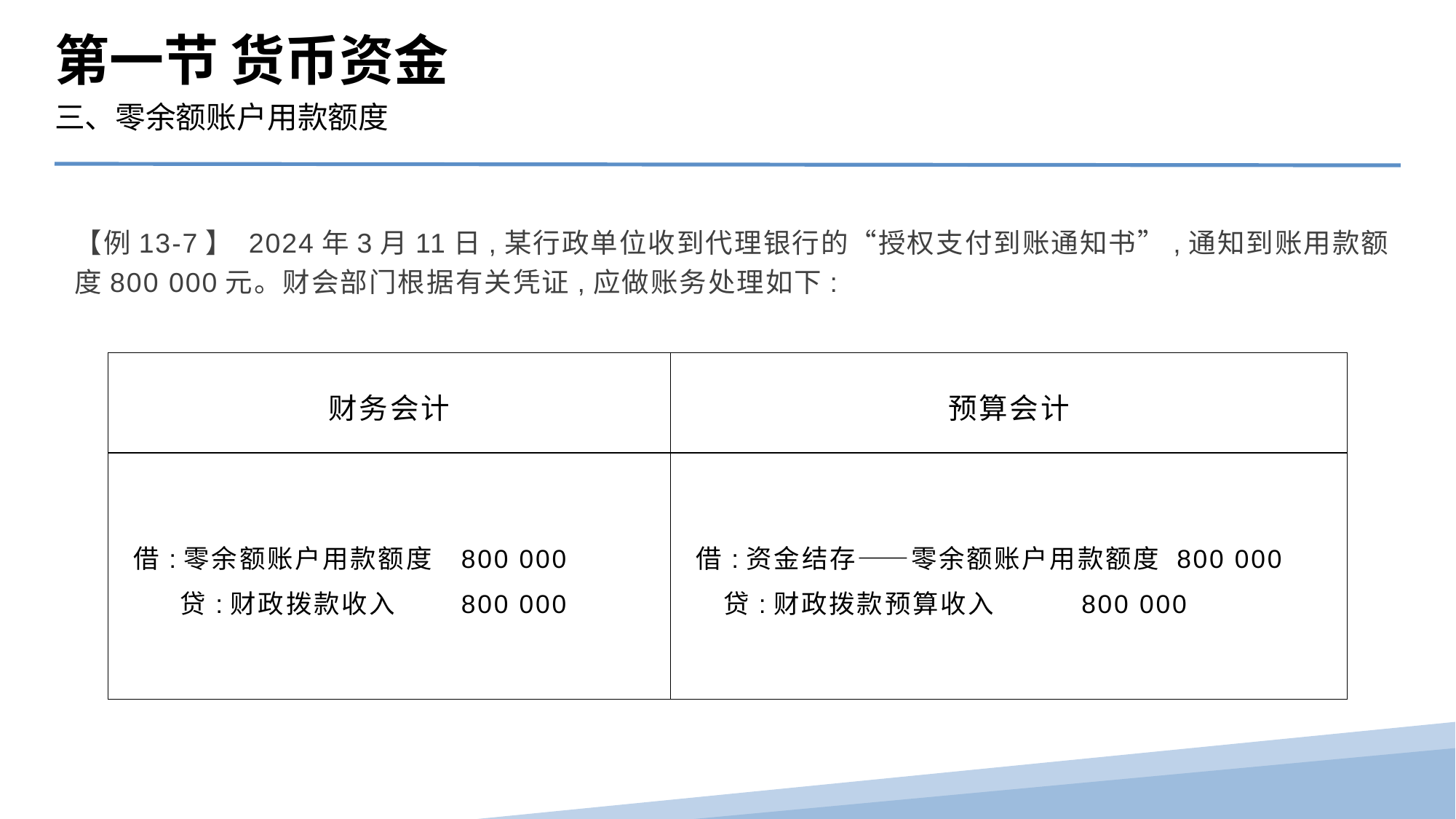

第一节 货币资金
三、零余额账户用款额度

【例13-7】 2024年3月11日,某行政单位收到代理银行的“授权支付到账通知书”,通知到账用款额度800 000元。财会部门根据有关凭证,应做账务处理如下:
| 财务会计 | 预算会计 |
| --- | --- |
| 借:零余额账户用款额度 800 000 贷:财政拨款收入 800 000 | 借:资金结存——零余额账户用款额度 800 000 贷:财政拨款预算收入 800 000 |